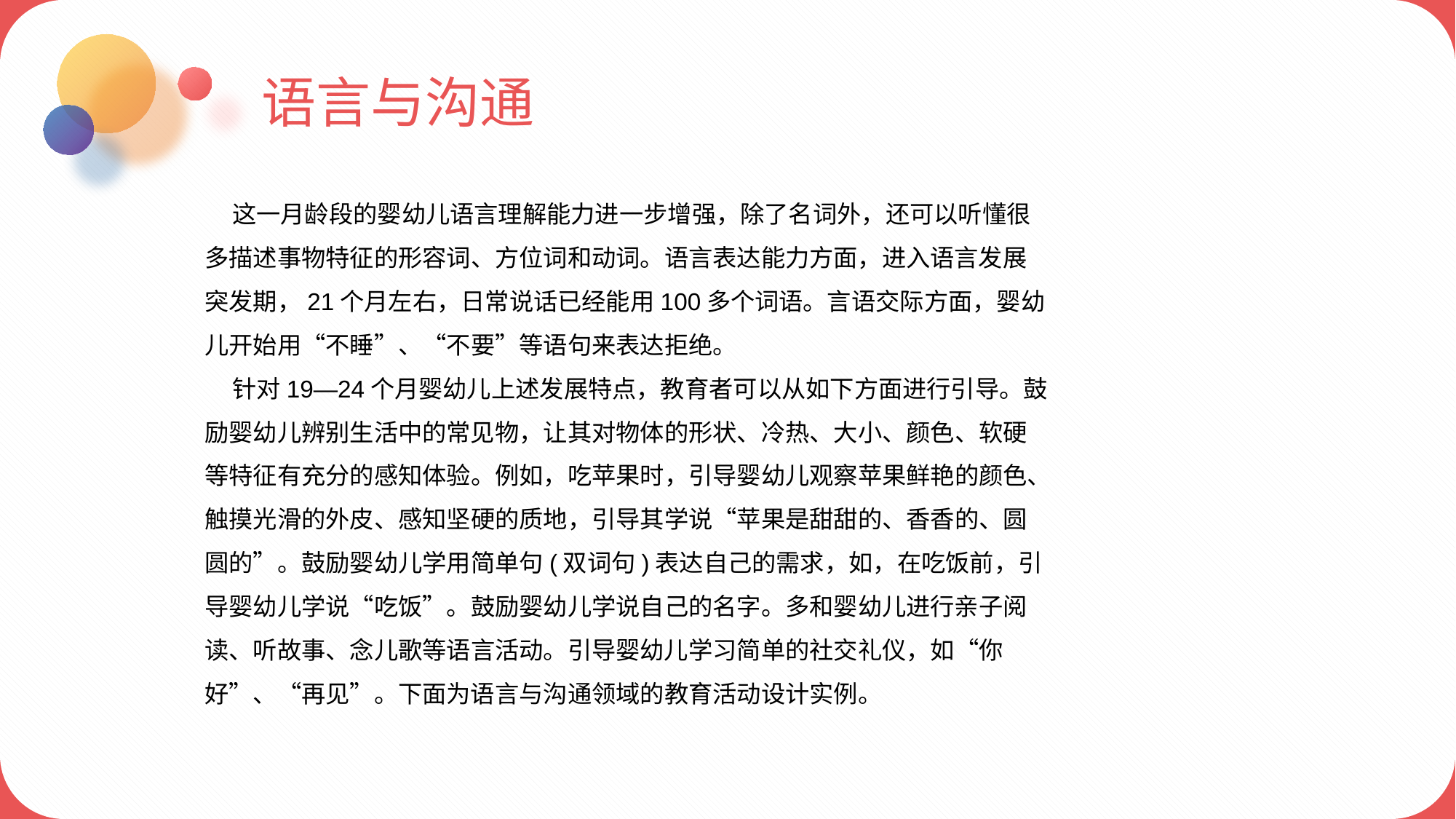

语言与沟通
    这一月龄段的婴幼儿语言理解能力进一步增强，除了名词外，还可以听懂很多描述事物特征的形容词、方位词和动词。语言表达能力方面，进入语言发展突发期，21个月左右，日常说话已经能用100多个词语。言语交际方面，婴幼儿开始用“不睡”、“不要”等语句来表达拒绝。
    针对19—24个月婴幼儿上述发展特点，教育者可以从如下方面进行引导。鼓励婴幼儿辨别生活中的常见物，让其对物体的形状、冷热、大小、颜色、软硬等特征有充分的感知体验。例如，吃苹果时，引导婴幼儿观察苹果鲜艳的颜色、触摸光滑的外皮、感知坚硬的质地，引导其学说“苹果是甜甜的、香香的、圆圆的”。鼓励婴幼儿学用简单句(双词句)表达自己的需求，如，在吃饭前，引导婴幼儿学说“吃饭”。鼓励婴幼儿学说自己的名字。多和婴幼儿进行亲子阅读、听故事、念儿歌等语言活动。引导婴幼儿学习简单的社交礼仪，如“你好”、“再见”。下面为语言与沟通领域的教育活动设计实例。